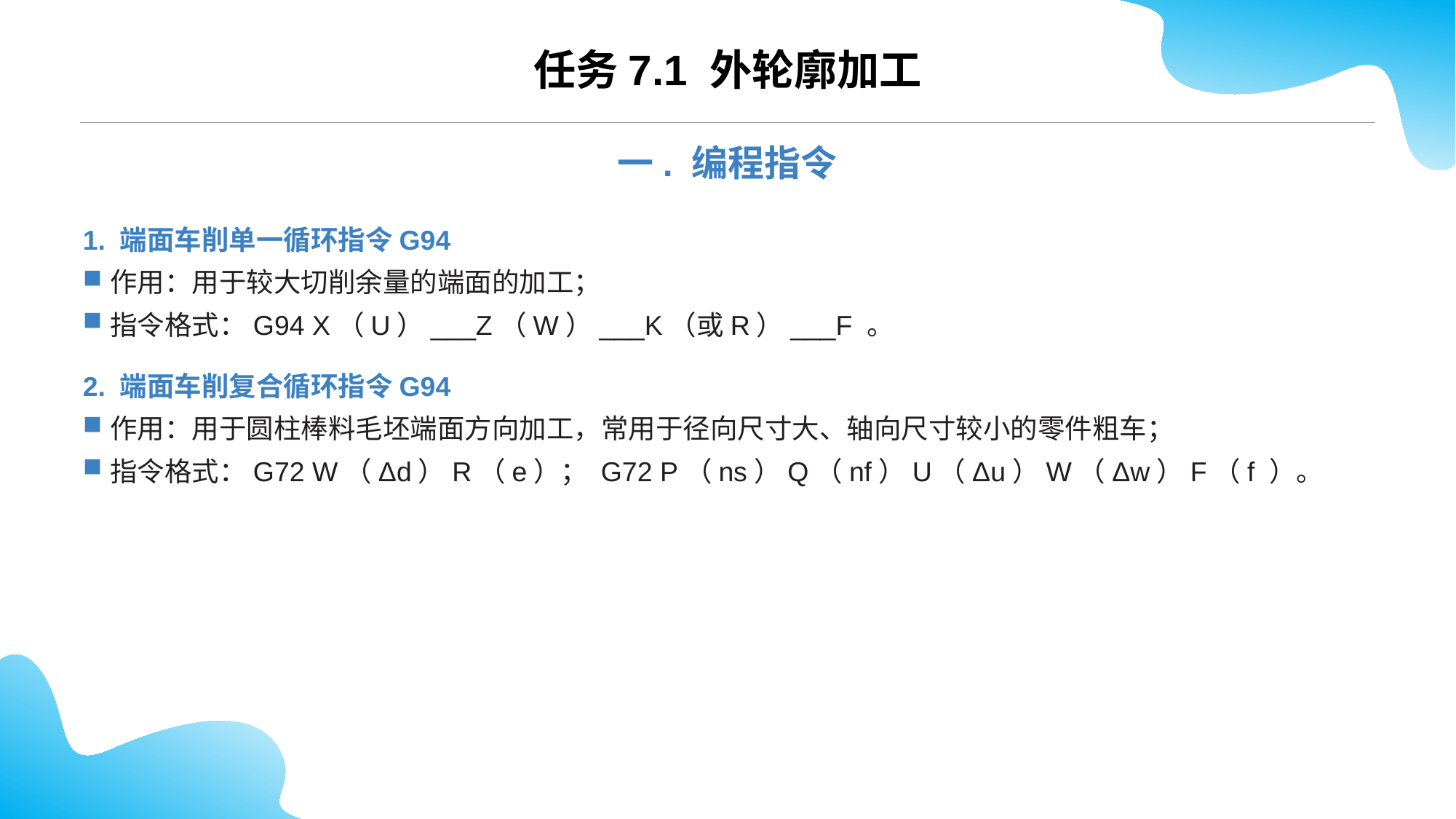

任务7.1 外轮廓加工
一. 编程指令
1. 端面车削单一循环指令G94
作用：用于较大切削余量的端面的加工；
指令格式：G94 X（U）___Z（W）___K（或R）___F 。
2. 端面车削复合循环指令G94
作用：用于圆柱棒料毛坯端面方向加工，常用于径向尺寸大、轴向尺寸较小的零件粗车；
指令格式：G72 W（Δd）R（e）； G72 P（ns）Q（nf）U（Δu）W（Δw）F（f ）。